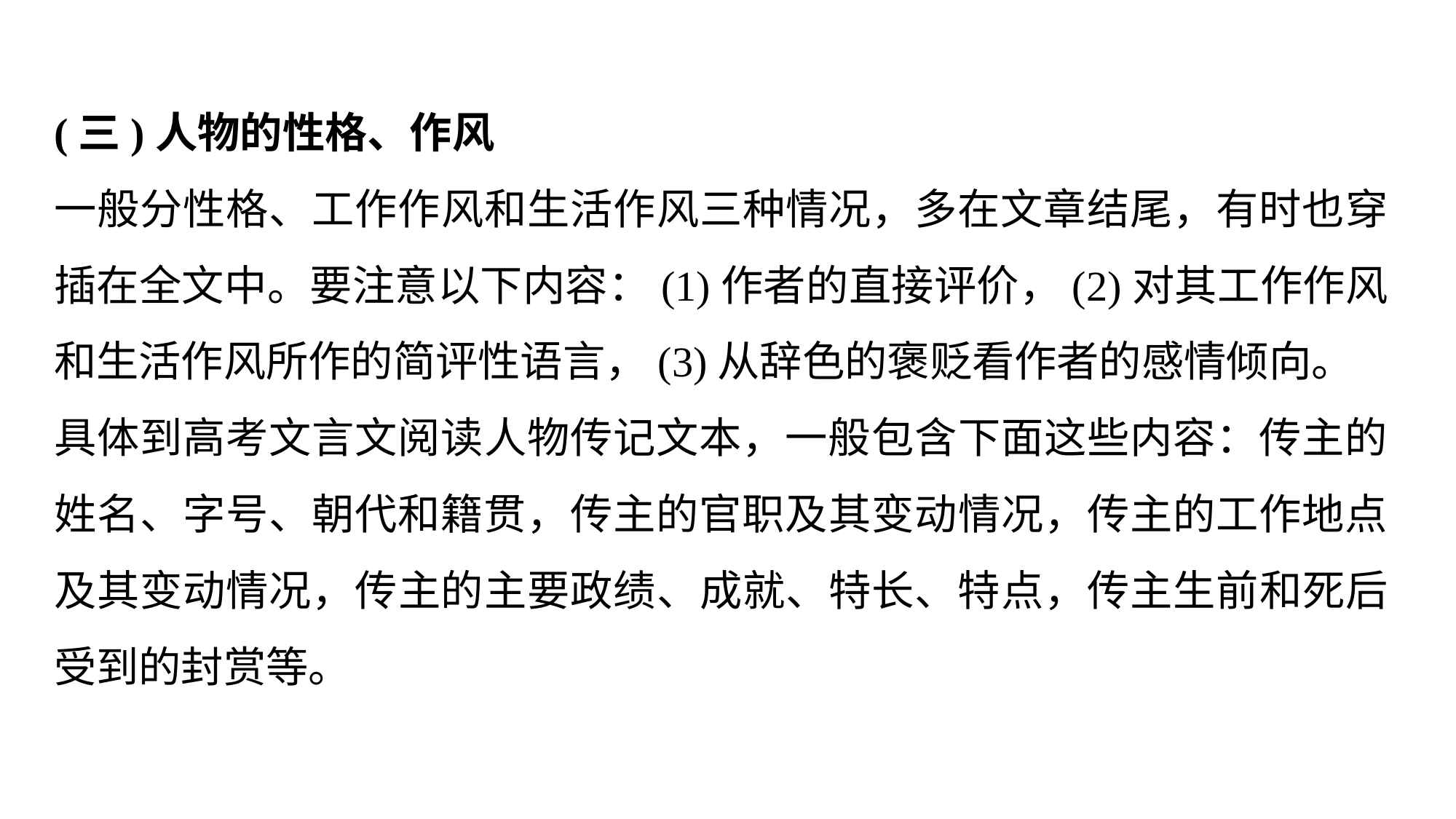

(三)人物的性格、作风
一般分性格、工作作风和生活作风三种情况，多在文章结尾，有时也穿插在全文中。要注意以下内容：(1)作者的直接评价，(2)对其工作作风和生活作风所作的简评性语言，(3)从辞色的褒贬看作者的感情倾向。
具体到高考文言文阅读人物传记文本，一般包含下面这些内容：传主的姓名、字号、朝代和籍贯，传主的官职及其变动情况，传主的工作地点及其变动情况，传主的主要政绩、成就、特长、特点，传主生前和死后受到的封赏等。